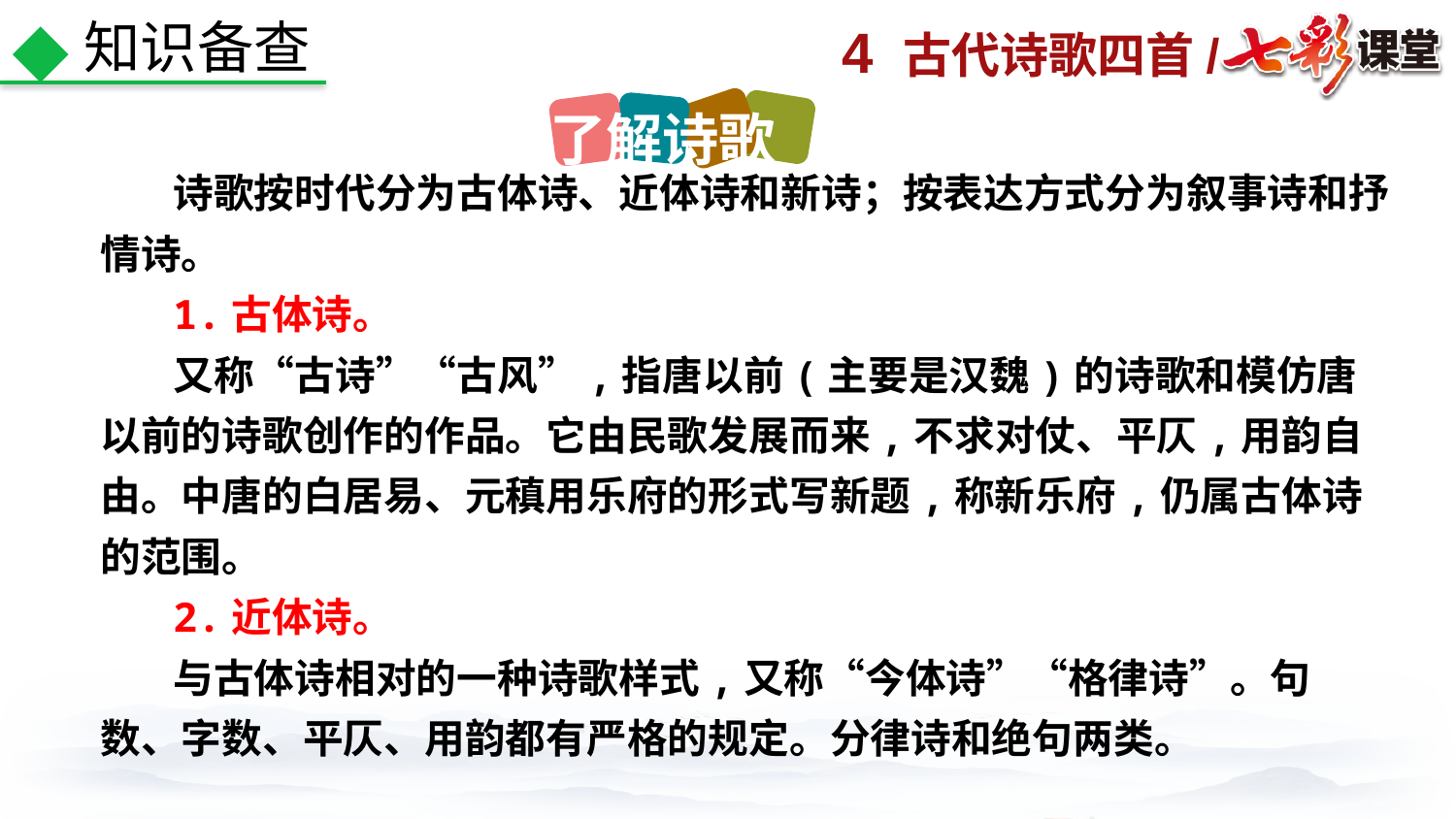

知识备查

了解诗歌

诗歌按时代分为古体诗、近体诗和新诗；按表达方式分为叙事诗和抒情诗。
1.古体诗。
又称“古诗”“古风”,指唐以前(主要是汉魏)的诗歌和模仿唐以前的诗歌创作的作品。它由民歌发展而来,不求对仗、平仄,用韵自由。中唐的白居易、元稹用乐府的形式写新题,称新乐府,仍属古体诗的范围。
2.近体诗。
与古体诗相对的一种诗歌样式,又称“今体诗”“格律诗”。句数、字数、平仄、用韵都有严格的规定。分律诗和绝句两类。